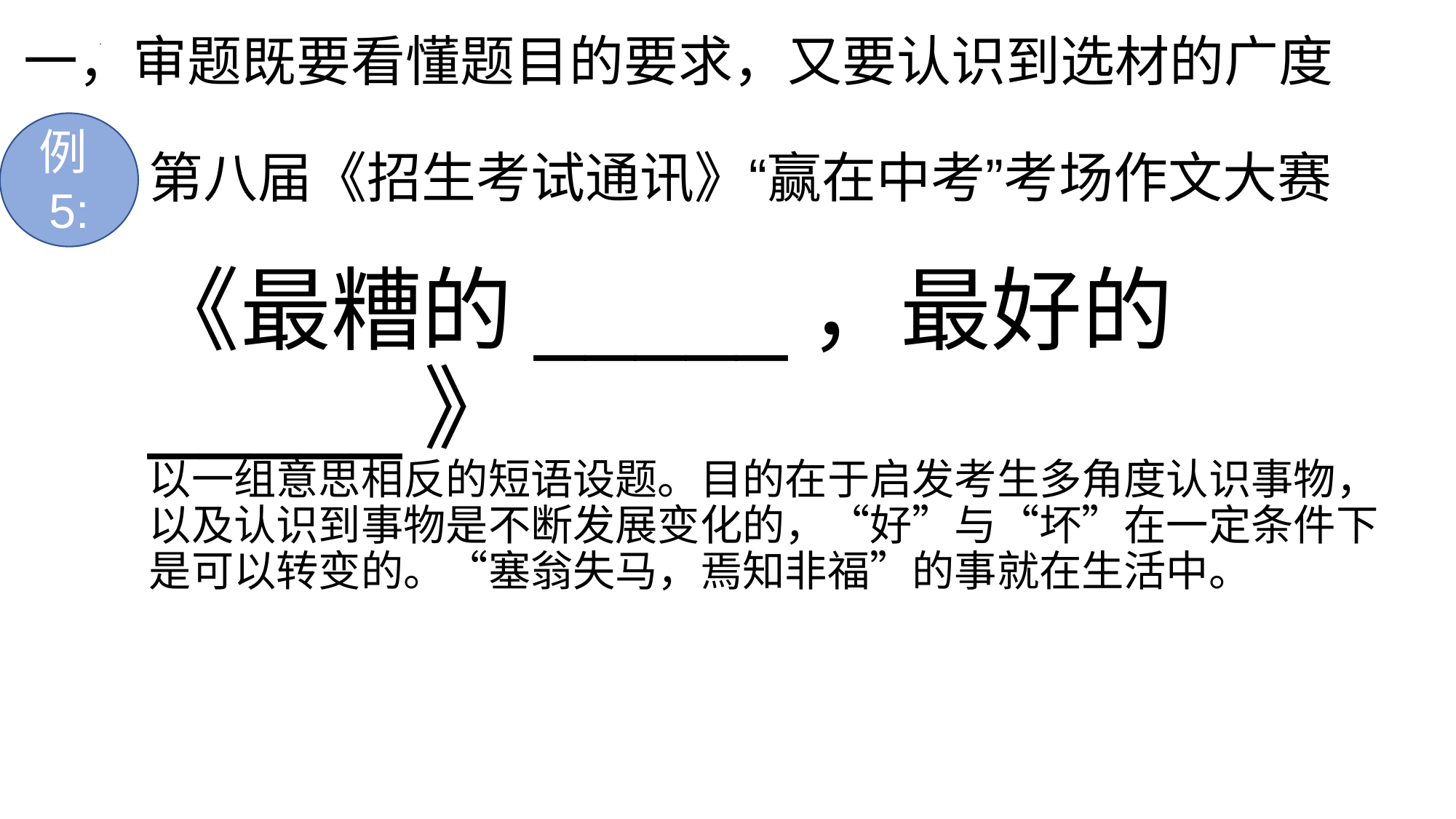

# 一，审题既要看懂题目的要求，又要认识到选材的广度
第八届《招生考试通讯》“赢在中考”考场作文大赛
例5:
《最糟的_____，最好的_____》
以一组意思相反的短语设题。目的在于启发考生多角度认识事物，以及认识到事物是不断发展变化的，“好”与“坏”在一定条件下是可以转变的。“塞翁失马，焉知非福”的事就在生活中。